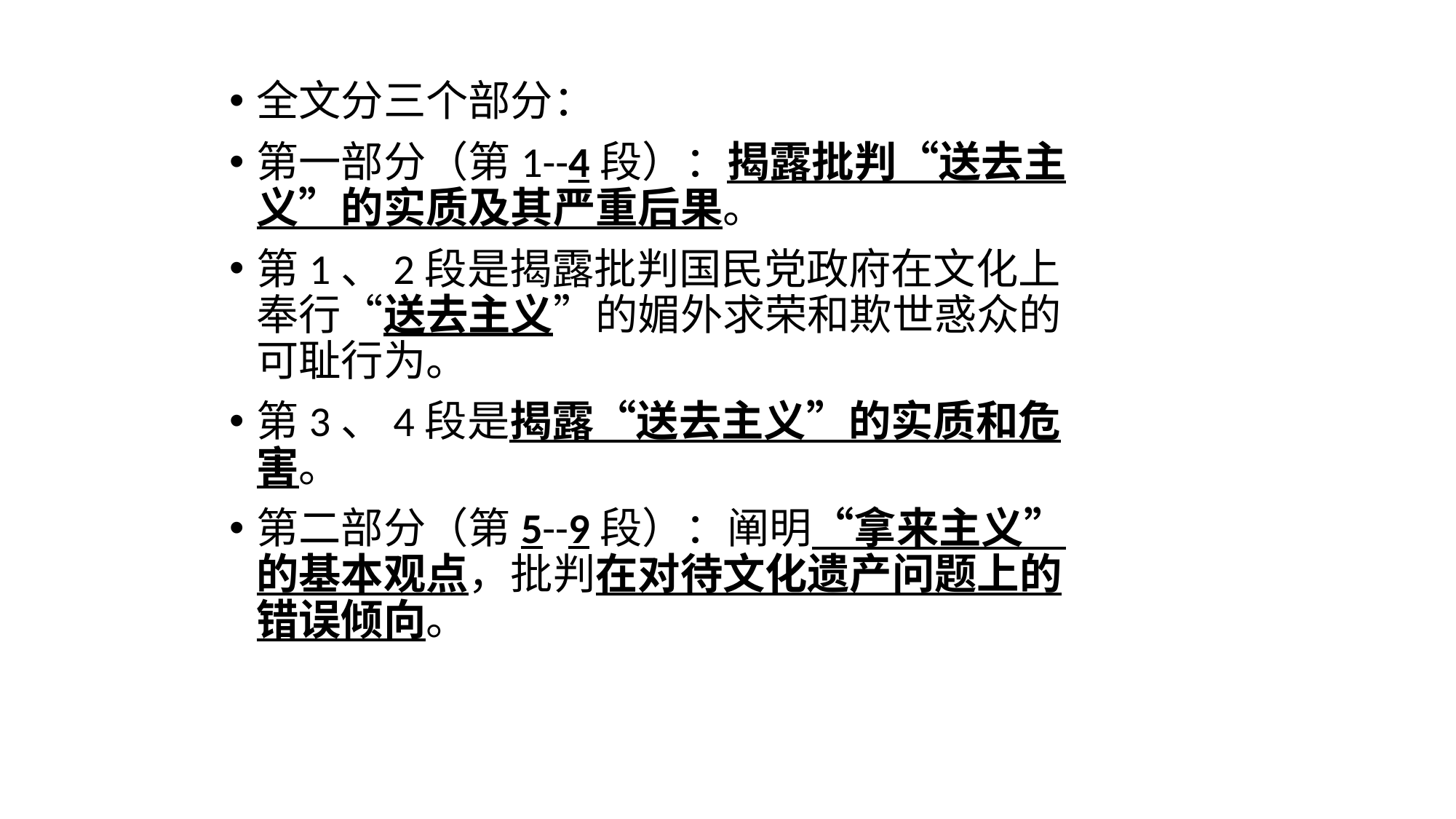

全文分三个部分：
第一部分（第1--4段）：揭露批判“送去主义”的实质及其严重后果。
第1、2段是揭露批判国民党政府在文化上奉行“送去主义”的媚外求荣和欺世惑众的可耻行为。
第3、4段是揭露“送去主义”的实质和危害。
第二部分（第5--9段）：阐明“拿来主义”的基本观点，批判在对待文化遗产问题上的错误倾向。